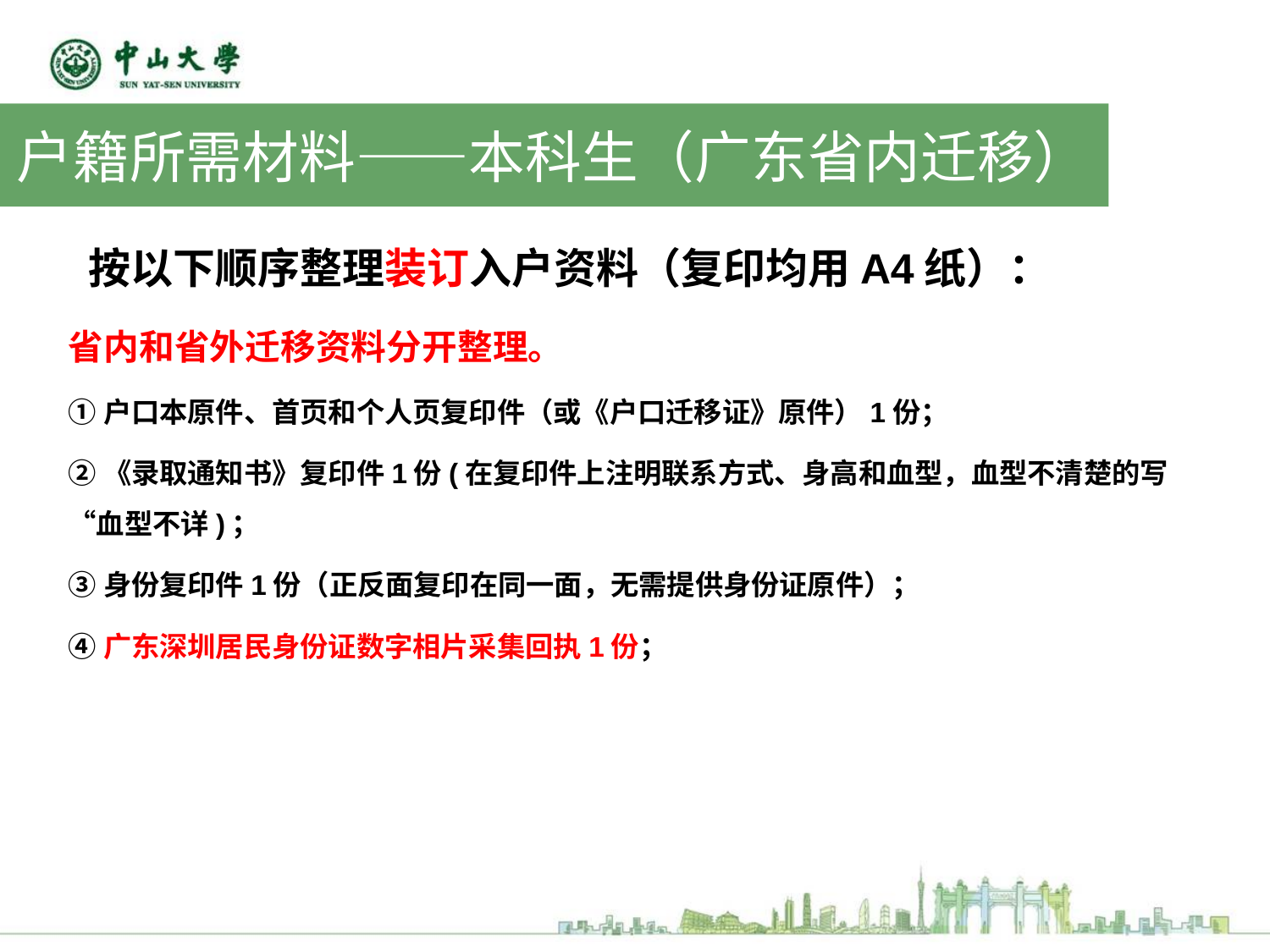

户籍所需材料——本科生（广东省内迁移）
 按以下顺序整理装订入户资料（复印均用A4纸）：
省内和省外迁移资料分开整理。
①户口本原件、首页和个人页复印件（或《户口迁移证》原件）1份；
②《录取通知书》复印件1份(在复印件上注明联系方式、身高和血型，血型不清楚的写“血型不详)；
③身份复印件1份（正反面复印在同一面，无需提供身份证原件）；
④广东深圳居民身份证数字相片采集回执1份；